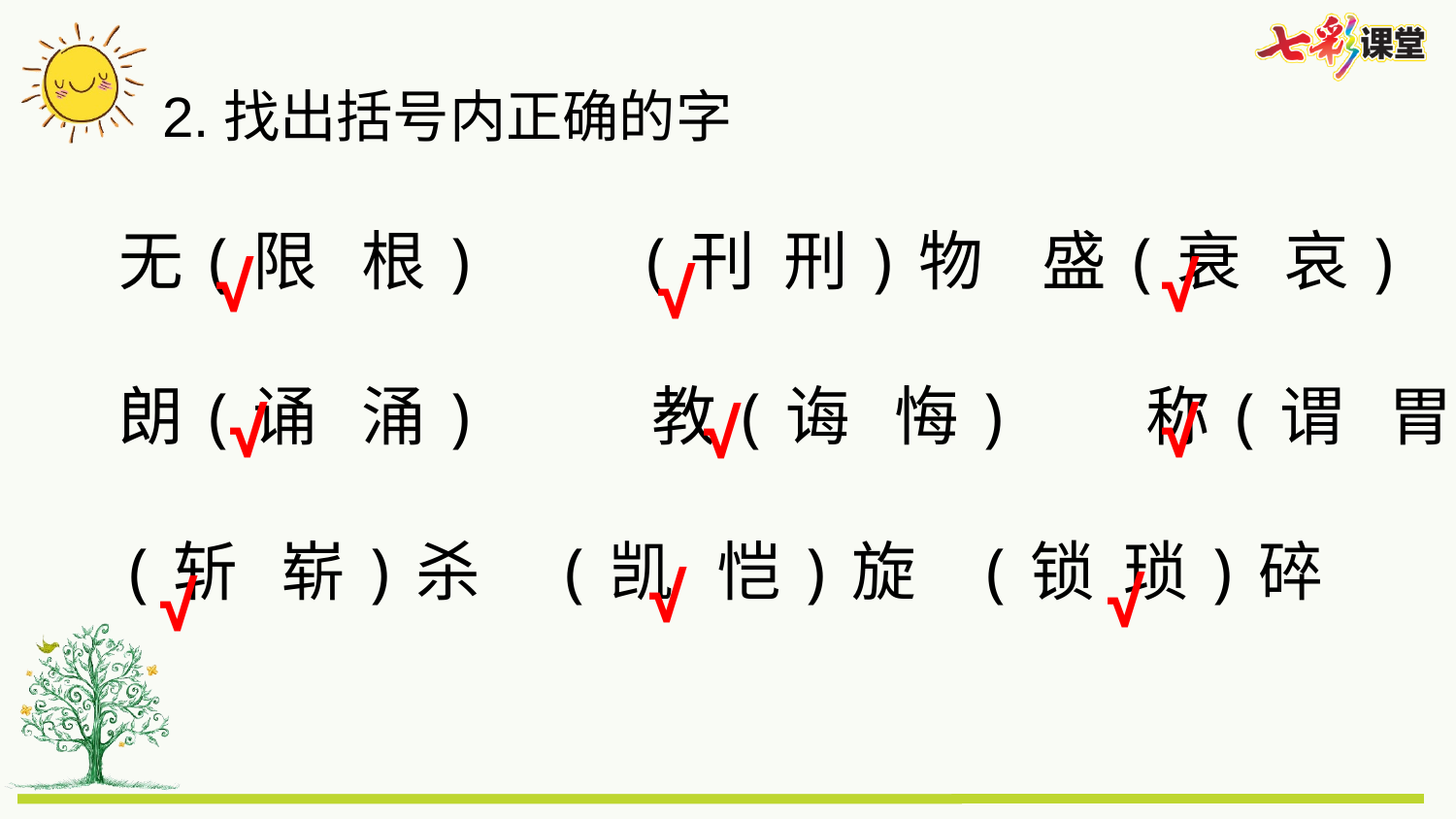

2.找出括号内正确的字
无(限   根)    (刊  刑)物    盛(衰   哀)

朗(诵   涌)    教(诲   悔)   称(谓   胃)

(斩   崭)杀    (凯   恺)旋   (锁  琐)碎
√
√
√
√
√
√
√
√
√